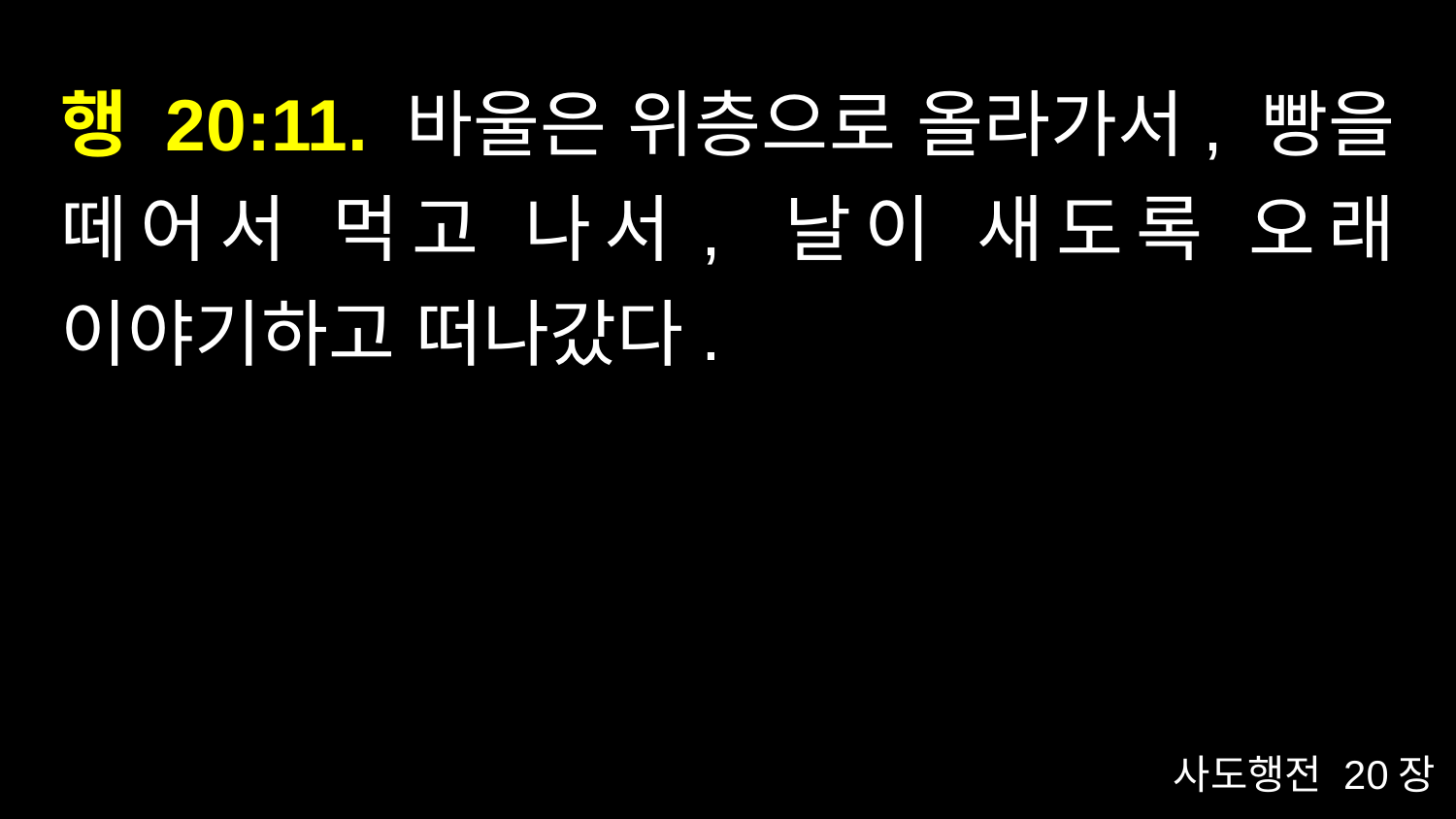

# 행 20:11. 바울은 위층으로 올라가서, 빵을 떼어서 먹고 나서, 날이 새도록 오래 이야기하고 떠나갔다.
사도행전 20장